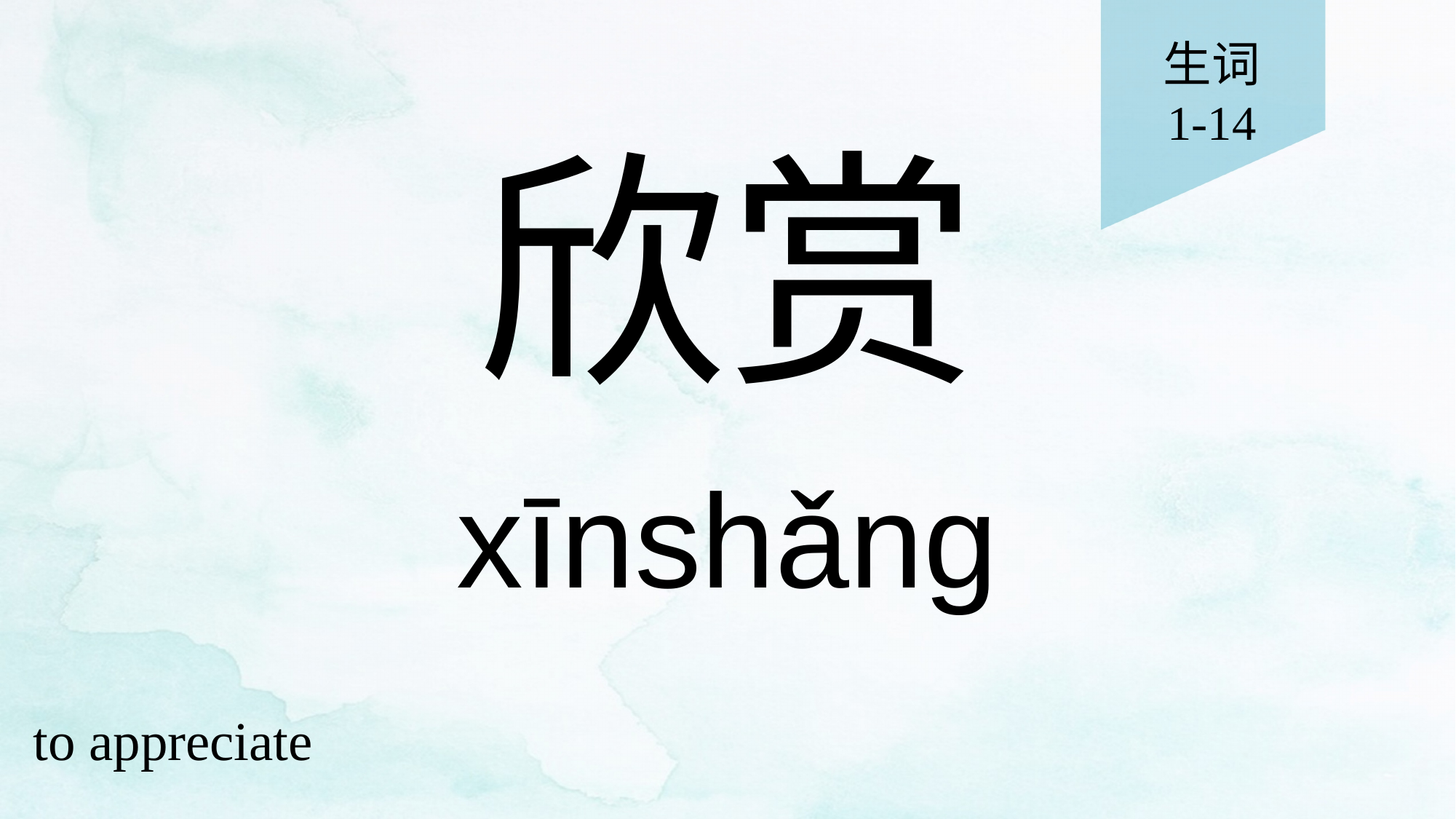

生词
1-14
# 欣赏
xīnshǎng
to appreciate